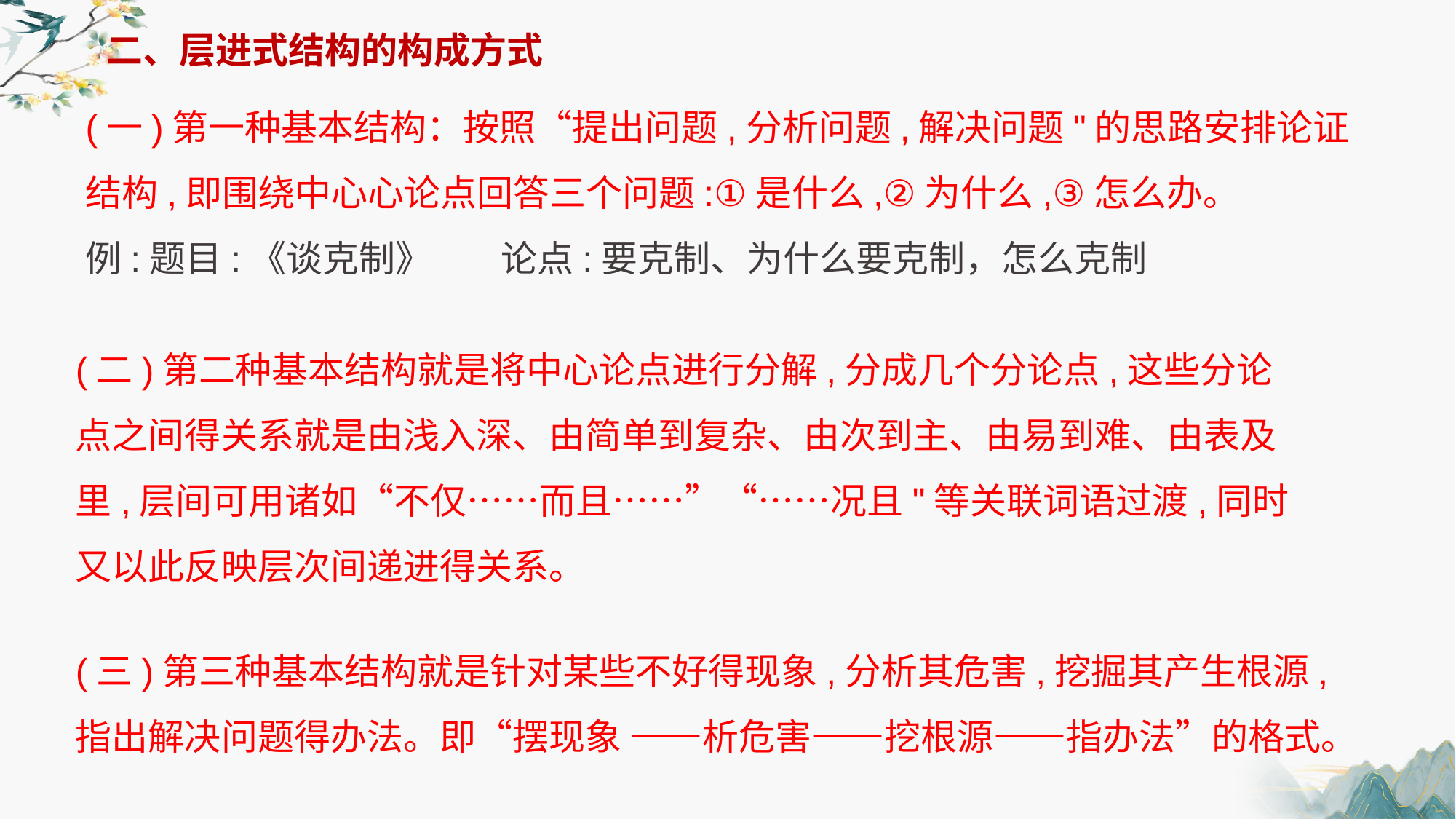

二、层进式结构的构成方式
(一)第一种基本结构：按照“提出问题,分析问题,解决问题"的思路安排论证结构,即围绕中心心论点回答三个问题:①是什么,②为什么,③怎么办。
例:题目:《谈克制》 　   论点:要克制、为什么要克制，怎么克制

(二)第二种基本结构就是将中心论点进行分解,分成几个分论点,这些分论点之间得关系就是由浅入深、由简单到复杂、由次到主、由易到难、由表及里,层间可用诸如“不仅……而且……”“……况且"等关联词语过渡,同时又以此反映层次间递进得关系。
(三)第三种基本结构就是针对某些不好得现象,分析其危害,挖掘其产生根源,指出解决问题得办法。即“摆现象 ——析危害——挖根源——指办法”的格式。